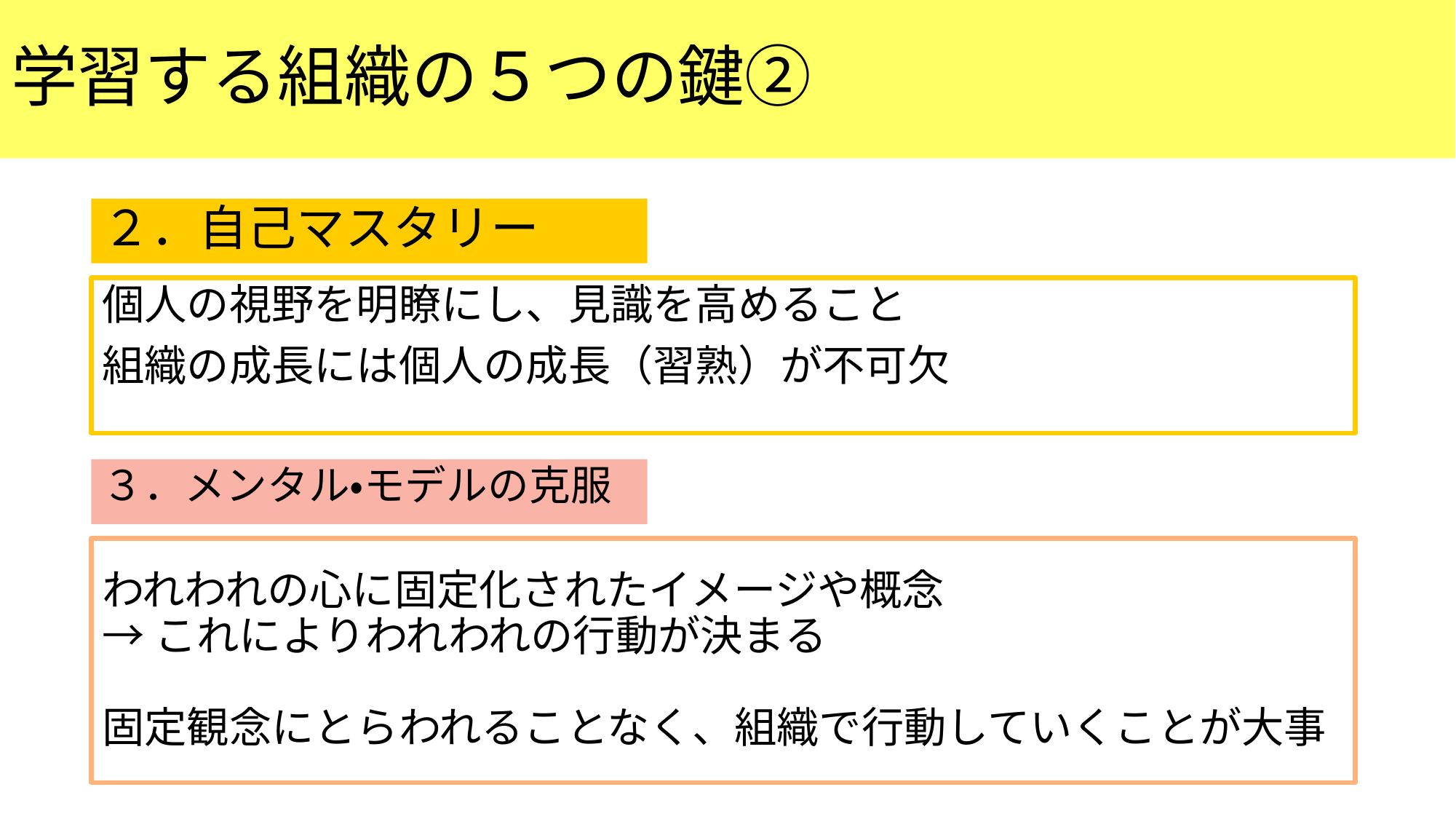

# 学習する組織の５つの鍵②
２．自己マスタリー
個人の視野を明瞭にし、見識を高めること
組織の成長には個人の成長（習熟）が不可欠
３．メンタル・モデルの克服

われわれの心に固定化されたイメージや概念
→これによりわれわれの行動が決まる

固定観念にとらわれることなく、組織で行動していくことが大事